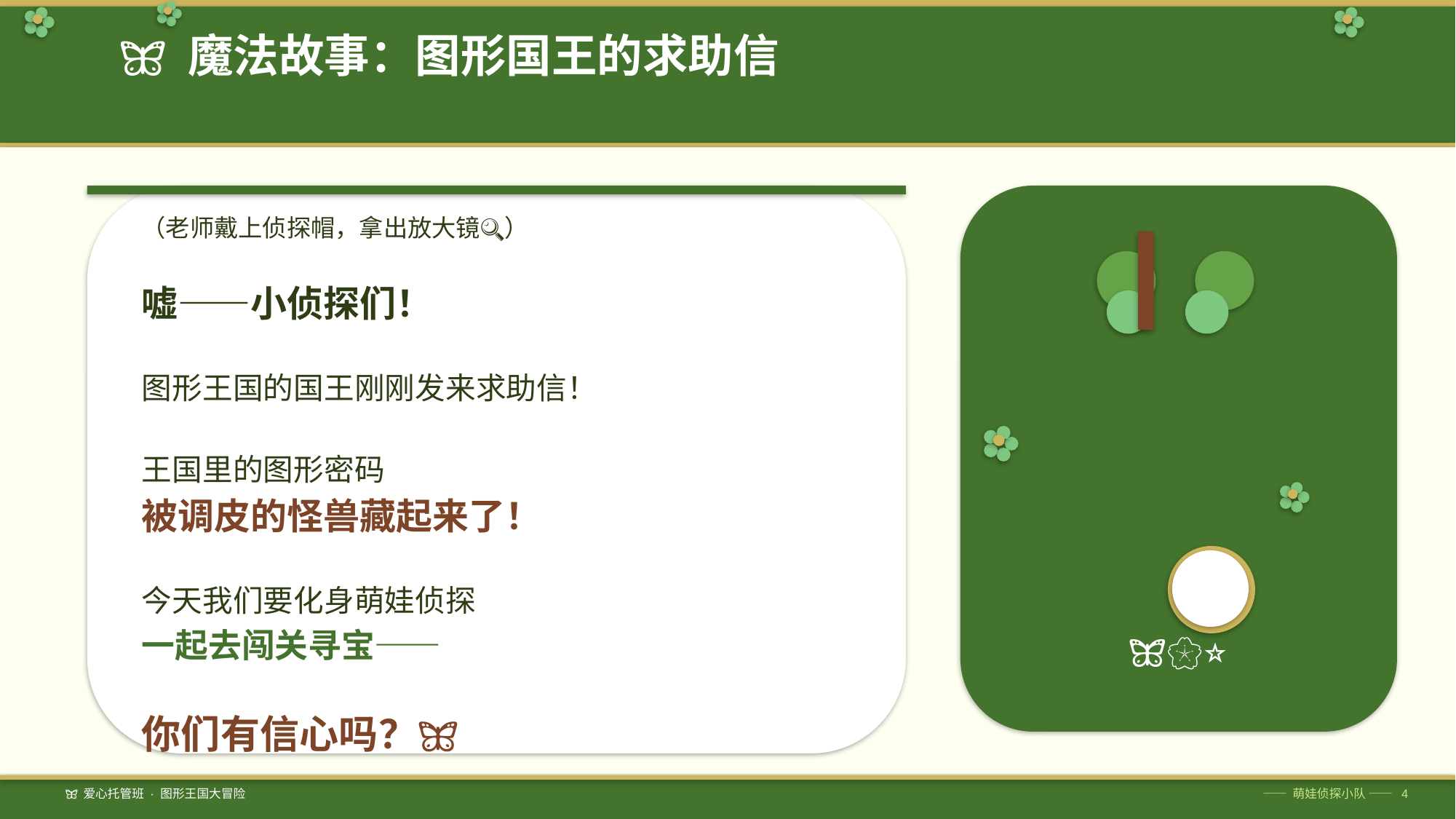

🦋 魔法故事：图形国王的求助信

（老师戴上侦探帽，拿出放大镜🔍）

嘘——小侦探们！

图形王国的国王刚刚发来求助信！

王国里的图形密码
被调皮的怪兽藏起来了！

今天我们要化身萌娃侦探
一起去闯关寻宝——

你们有信心吗？🦋

🦋🌸⭐

🦋 爱心托管班 · 图形王国大冒险
—— 萌娃侦探小队 ——  4